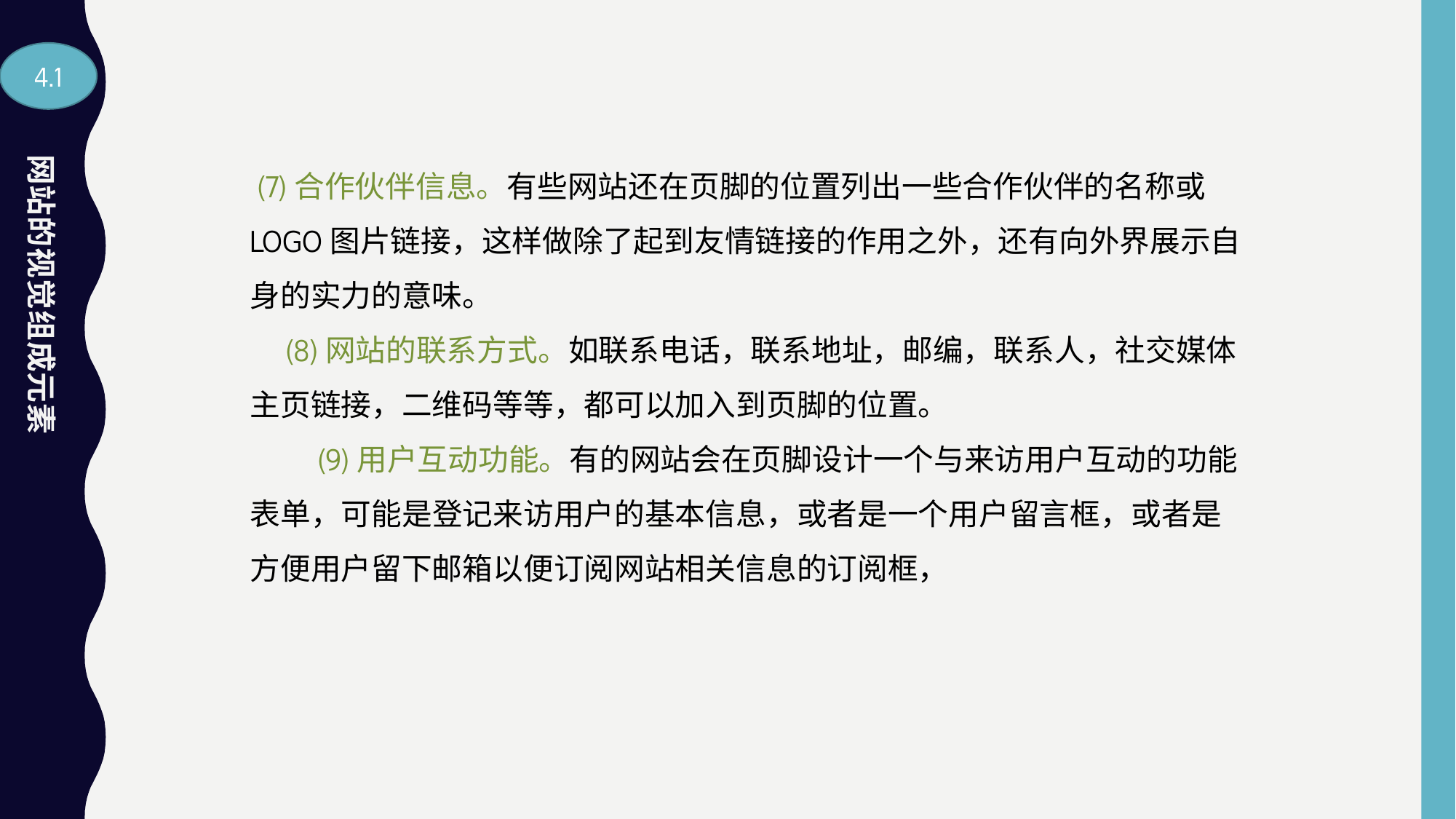

4.1
网站的视觉组成元素
 (7)合作伙伴信息。有些网站还在页脚的位置列出一些合作伙伴的名称或LOGO图片链接，这样做除了起到友情链接的作用之外，还有向外界展示自身的实力的意味。
    (8)网站的联系方式。如联系电话，联系地址，邮编，联系人，社交媒体主页链接，二维码等等，都可以加入到页脚的位置。
　　(9)用户互动功能。有的网站会在页脚设计一个与来访用户互动的功能表单，可能是登记来访用户的基本信息，或者是一个用户留言框，或者是方便用户留下邮箱以便订阅网站相关信息的订阅框，